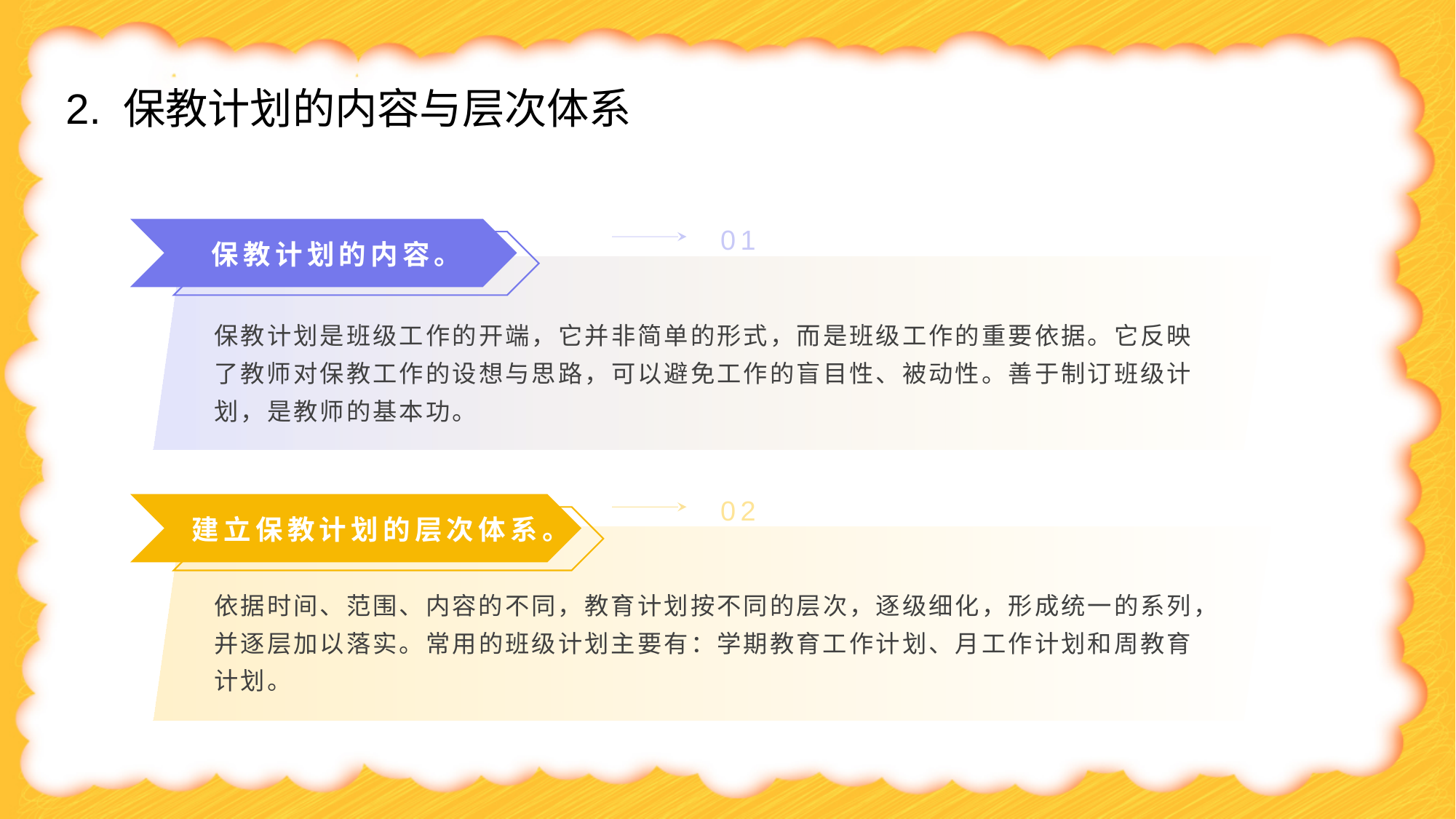

2. 保教计划的内容与层次体系
01

保教计划的内容。

保教计划是班级工作的开端，它并非简单的形式，而是班级工作的重要依据。它反映了教师对保教工作的设想与思路，可以避免工作的盲目性、被动性。善于制订班级计划，是教师的基本功。
02

建立保教计划的层次体系。

依据时间、范围、内容的不同，教育计划按不同的层次，逐级细化，形成统一的系列，并逐层加以落实。常用的班级计划主要有：学期教育工作计划、月工作计划和周教育计划。